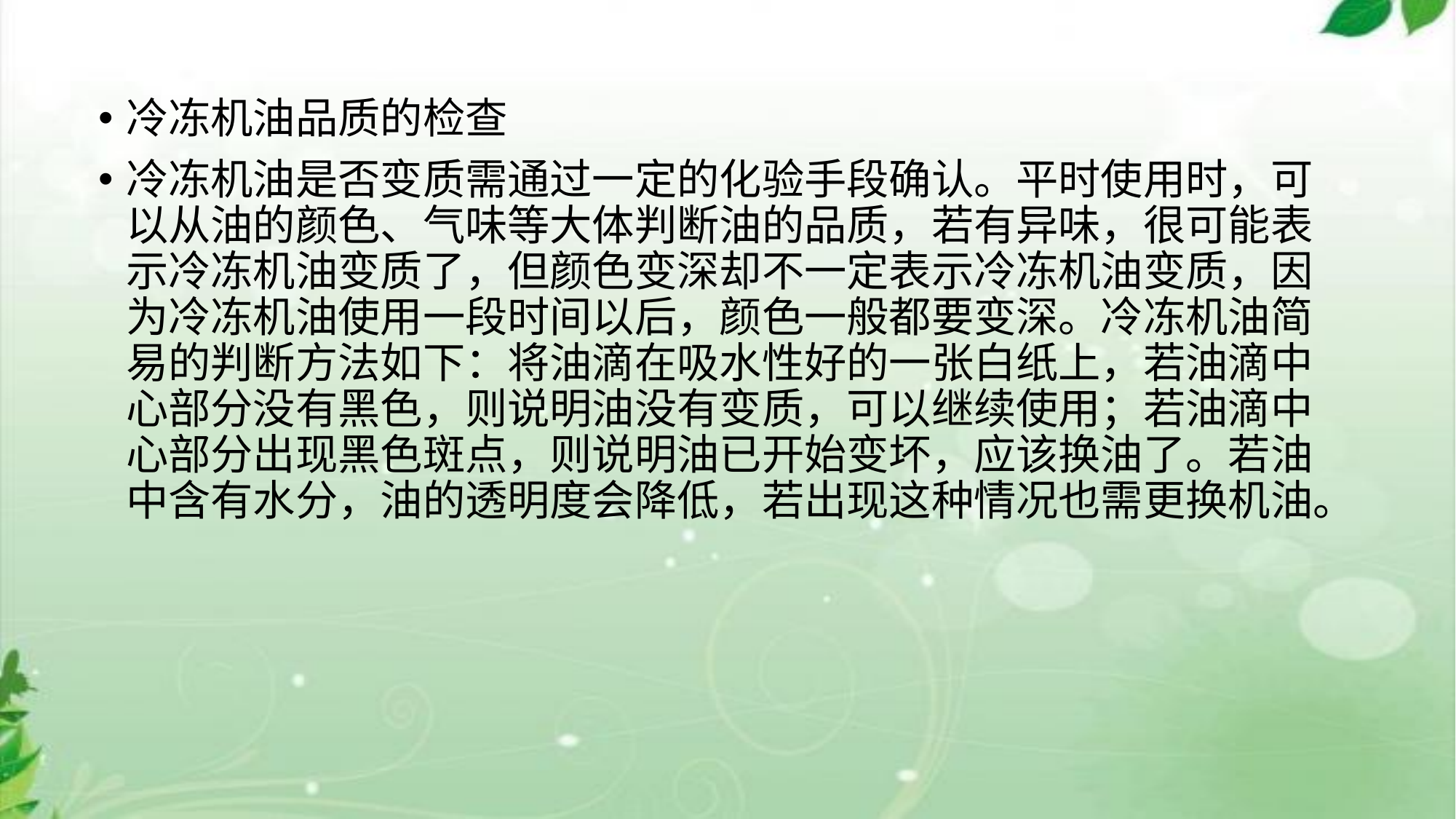

冷冻机油品质的检查
冷冻机油是否变质需通过一定的化验手段确认。平时使用时，可以从油的颜色、气味等大体判断油的品质，若有异味，很可能表示冷冻机油变质了，但颜色变深却不一定表示冷冻机油变质，因为冷冻机油使用一段时间以后，颜色一般都要变深。冷冻机油简易的判断方法如下：将油滴在吸水性好的一张白纸上，若油滴中心部分没有黑色，则说明油没有变质，可以继续使用；若油滴中心部分出现黑色斑点，则说明油已开始变坏，应该换油了。若油中含有水分，油的透明度会降低，若出现这种情况也需更换机油。